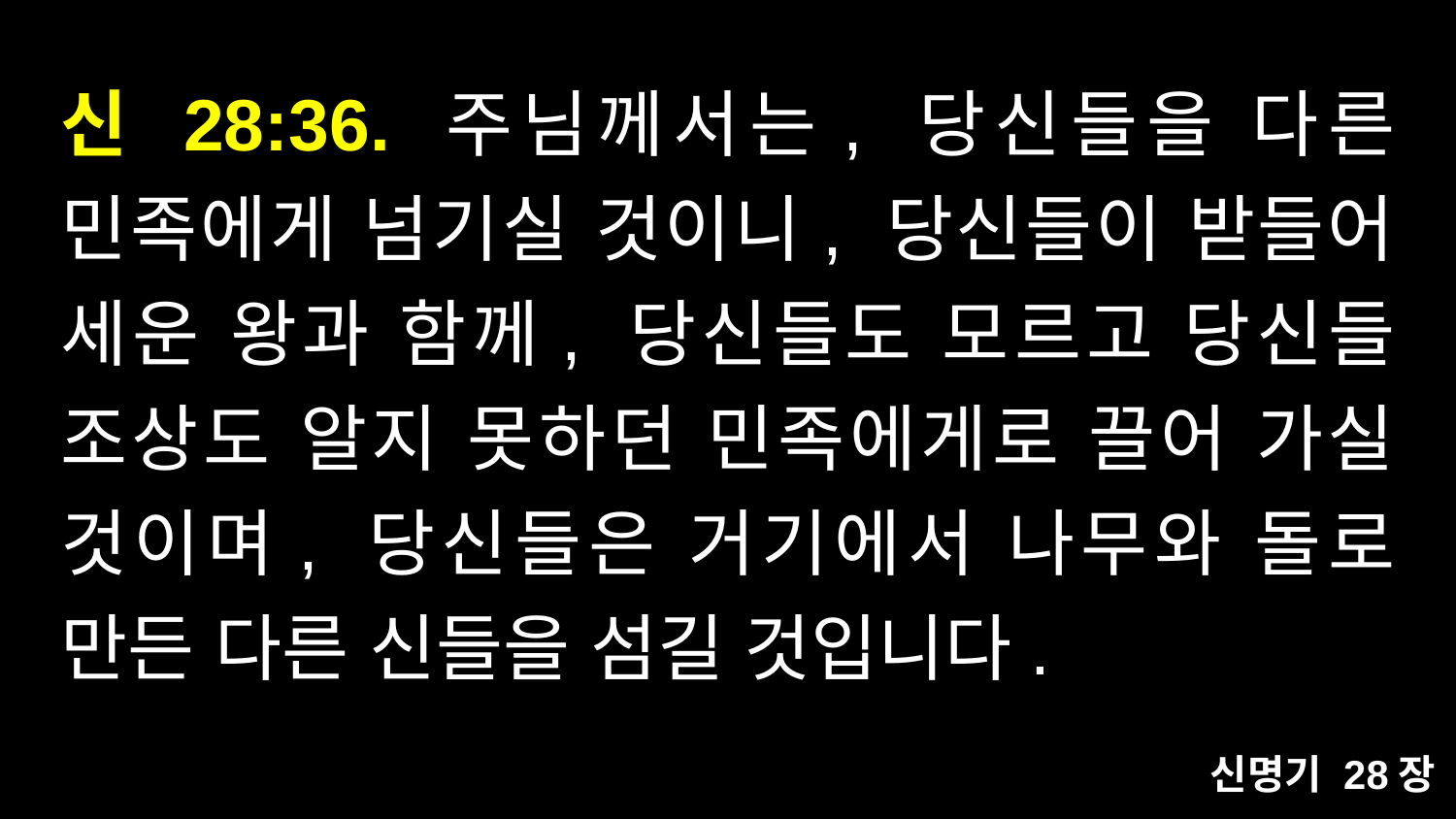

# 신 28:36. 주님께서는, 당신들을 다른 민족에게 넘기실 것이니, 당신들이 받들어 세운 왕과 함께, 당신들도 모르고 당신들 조상도 알지 못하던 민족에게로 끌어 가실 것이며, 당신들은 거기에서 나무와 돌로 만든 다른 신들을 섬길 것입니다.
신명기 28장